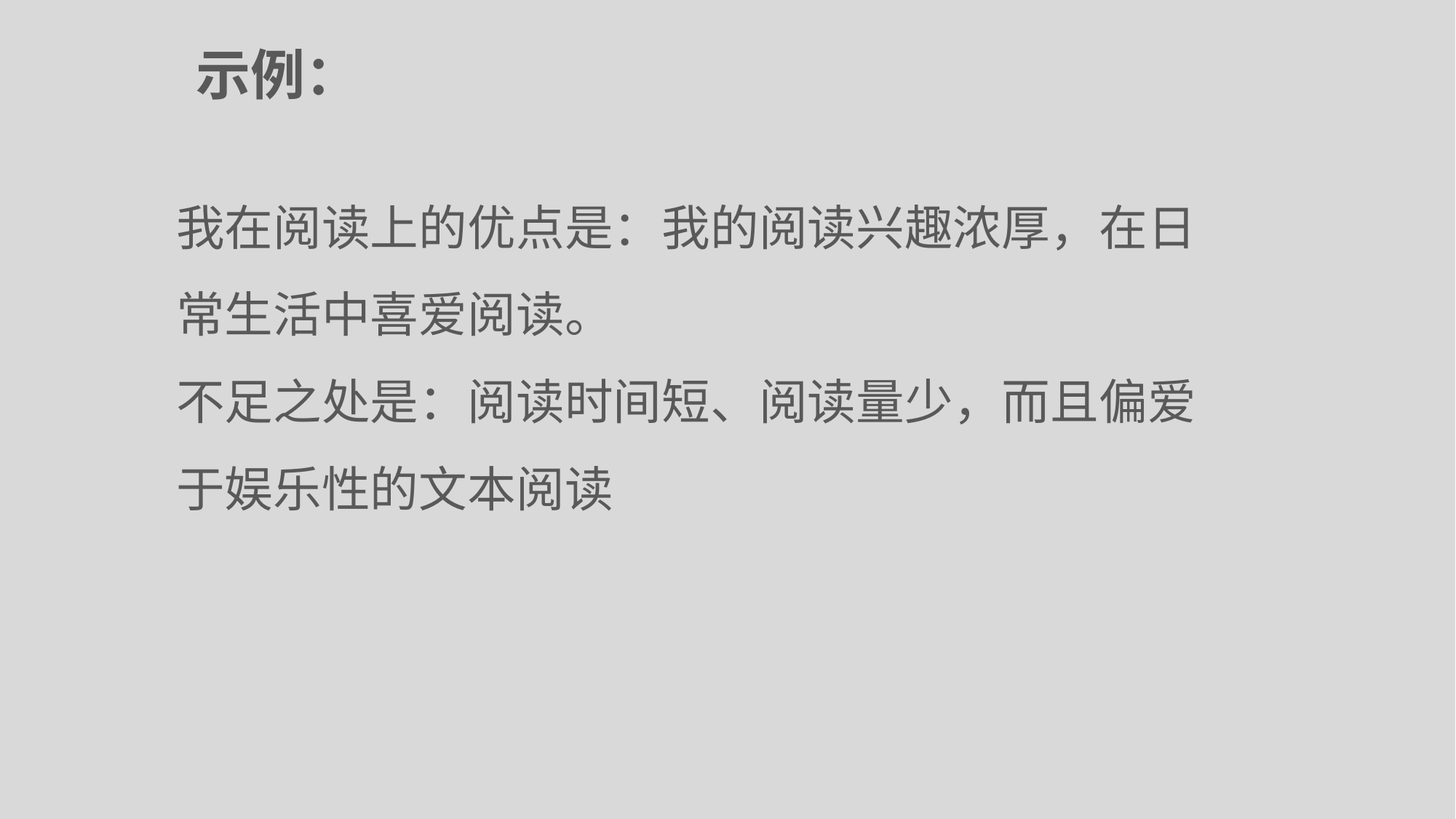

示例：
我在阅读上的优点是：我的阅读兴趣浓厚，在日常生活中喜爱阅读。
不足之处是：阅读时间短、阅读量少，而且偏爱于娱乐性的文本阅读